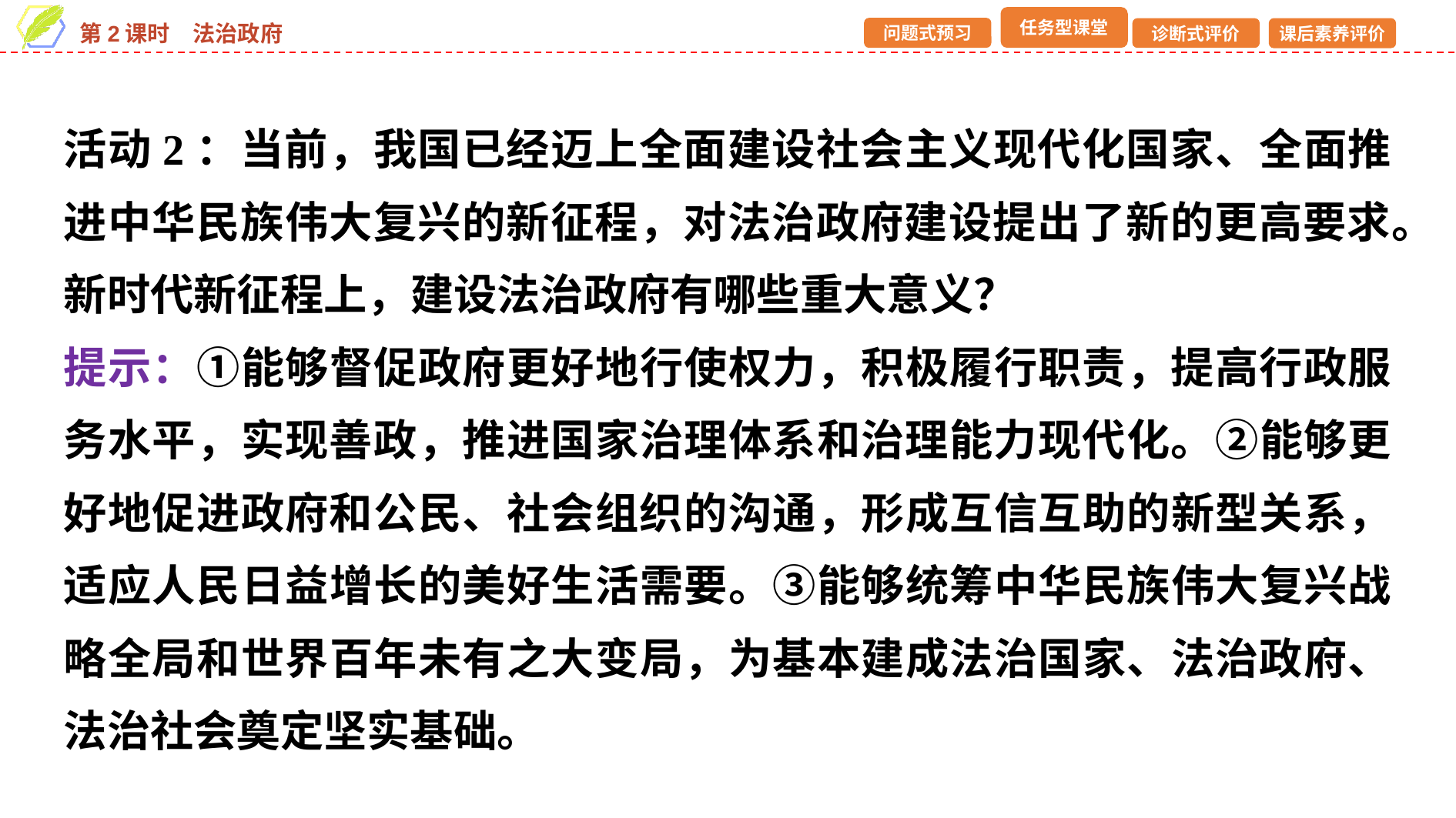

活动2：当前，我国已经迈上全面建设社会主义现代化国家、全面推进中华民族伟大复兴的新征程，对法治政府建设提出了新的更高要求。
新时代新征程上，建设法治政府有哪些重大意义？
提示：①能够督促政府更好地行使权力，积极履行职责，提高行政服务水平，实现善政，推进国家治理体系和治理能力现代化。②能够更好地促进政府和公民、社会组织的沟通，形成互信互助的新型关系，适应人民日益增长的美好生活需要。③能够统筹中华民族伟大复兴战略全局和世界百年未有之大变局，为基本建成法治国家、法治政府、法治社会奠定坚实基础。